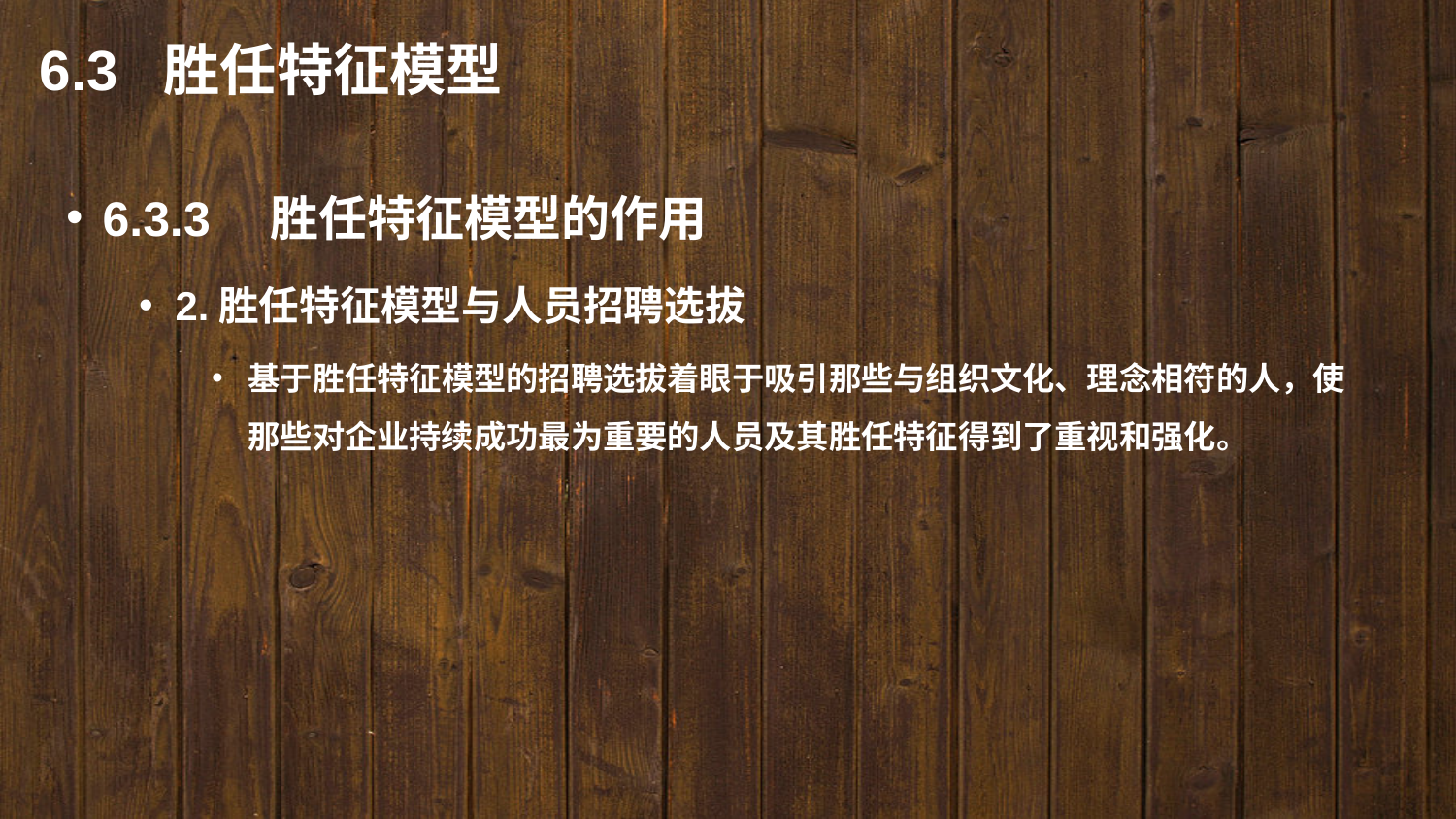

6.3  胜任特征模型
6.3.3　胜任特征模型的作用
2.胜任特征模型与人员招聘选拔
基于胜任特征模型的招聘选拔着眼于吸引那些与组织文化、理念相符的人，使那些对企业持续成功最为重要的人员及其胜任特征得到了重视和强化。